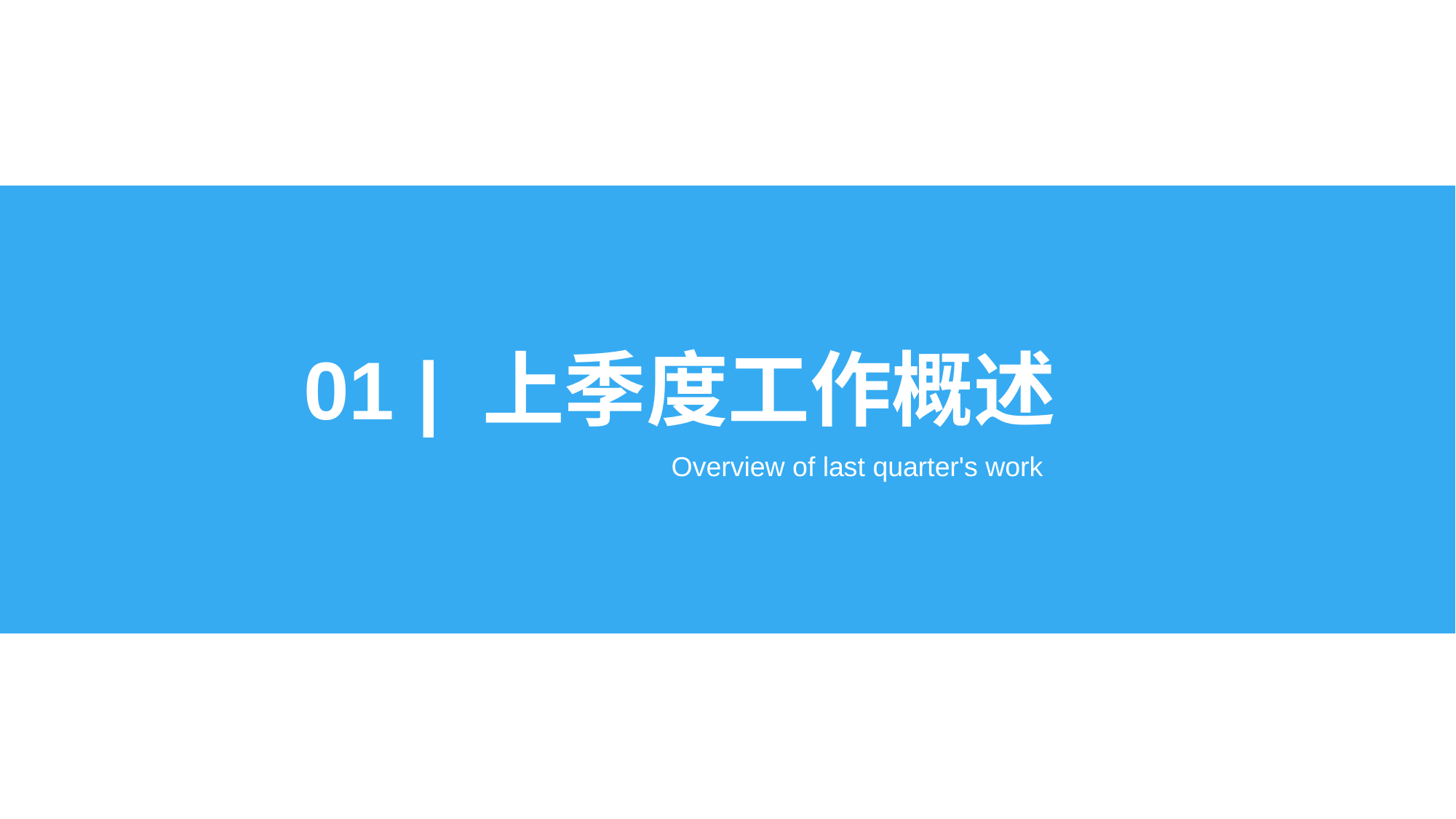

01 | 上季度工作概述
Overview of last quarter's work